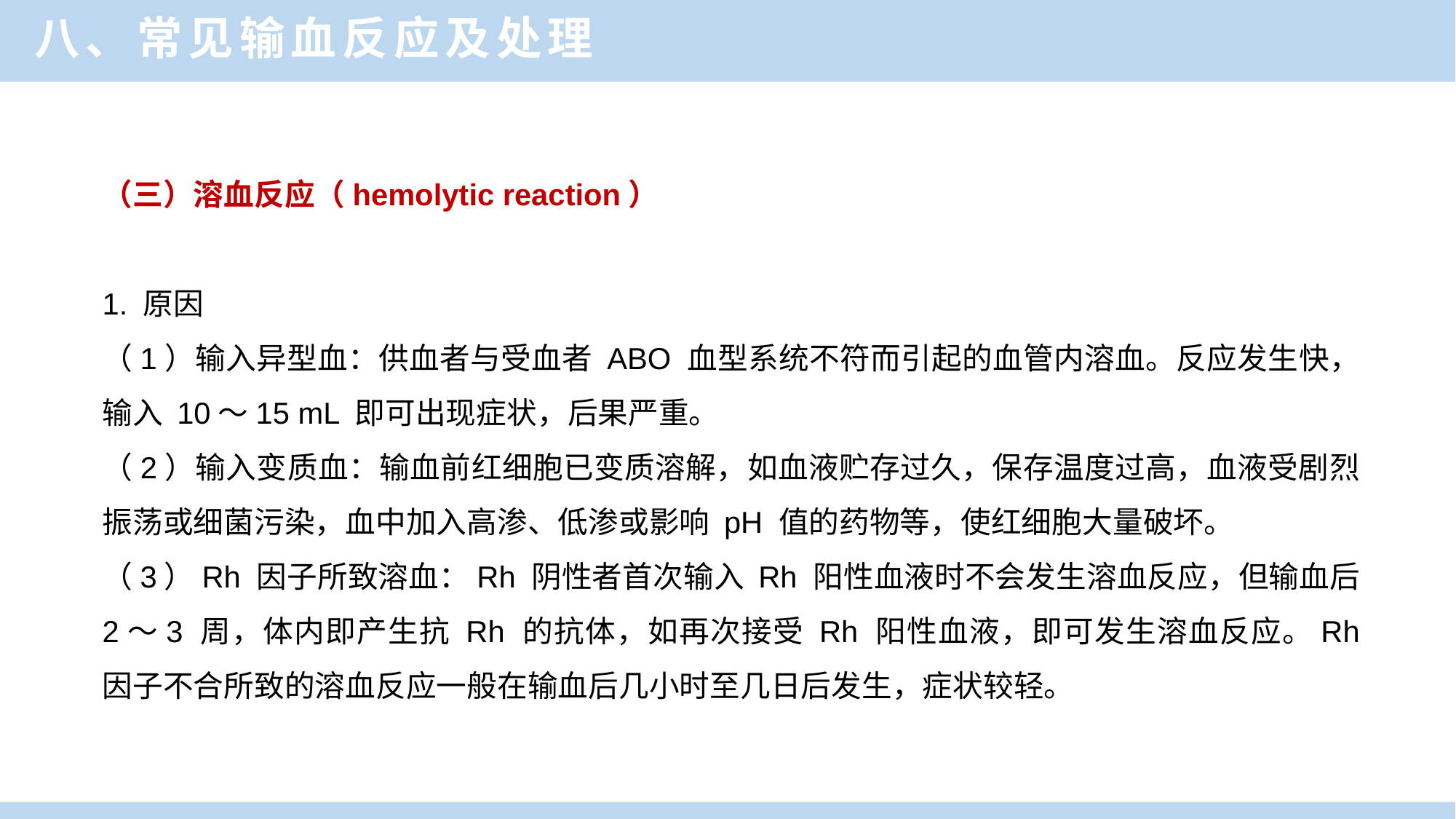

八、常见输血反应及处理
（三）溶血反应（hemolytic reaction）

1. 原因
（1）输入异型血：供血者与受血者 ABO 血型系统不符而引起的血管内溶血。反应发生快，输入 10～15 mL 即可出现症状，后果严重。
（2）输入变质血：输血前红细胞已变质溶解，如血液贮存过久，保存温度过高，血液受剧烈振荡或细菌污染，血中加入高渗、低渗或影响 pH 值的药物等，使红细胞大量破坏。
（3）Rh 因子所致溶血：Rh 阴性者首次输入 Rh 阳性血液时不会发生溶血反应，但输血后 2～3 周，体内即产生抗 Rh 的抗体，如再次接受 Rh 阳性血液，即可发生溶血反应。Rh 因子不合所致的溶血反应一般在输血后几小时至几日后发生，症状较轻。